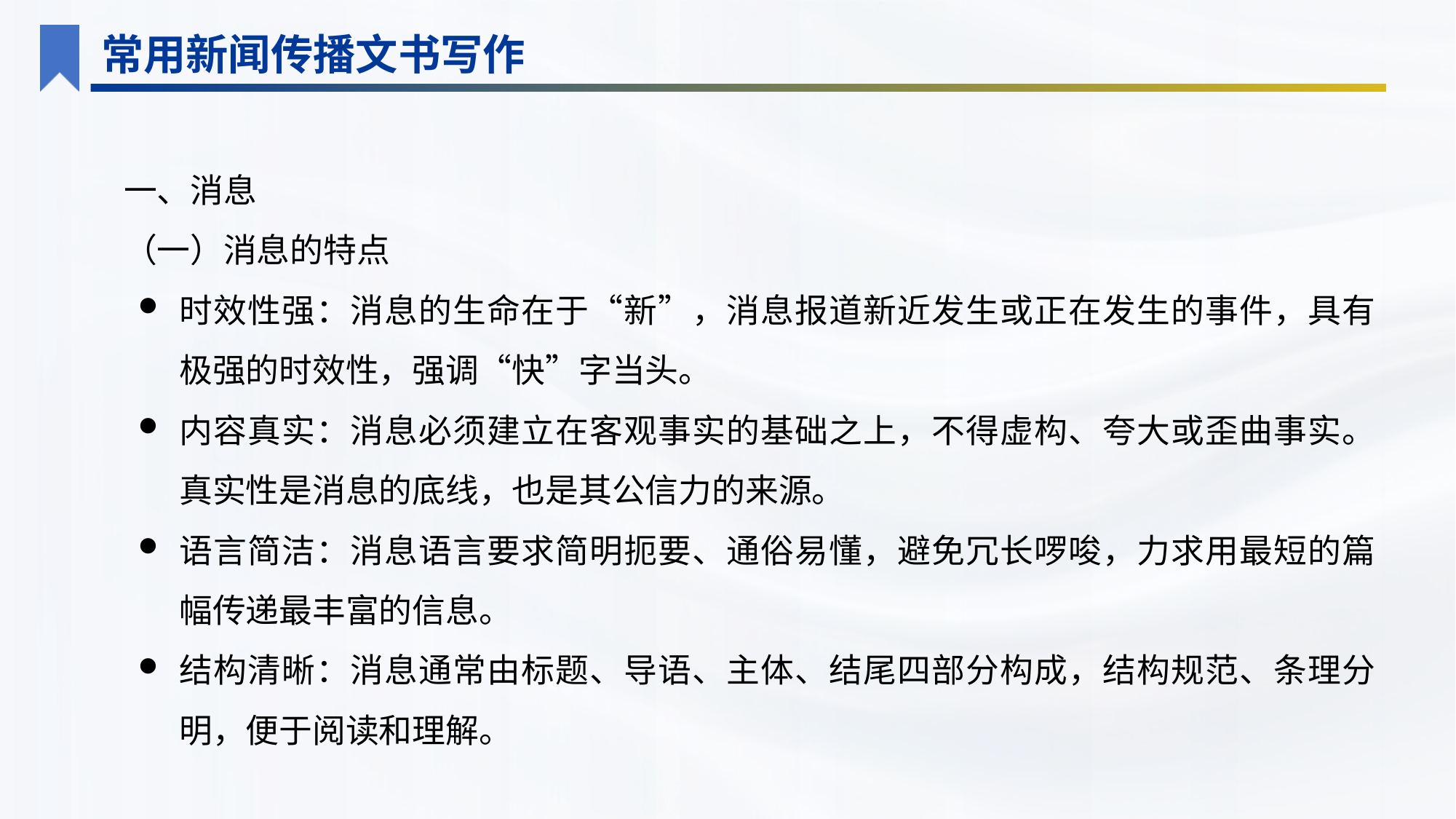

常用新闻传播文书写作
一、消息
（一）消息的特点
时效性强：消息的生命在于“新”，消息报道新近发生或正在发生的事件，具有极强的时效性，强调“快”字当头。
内容真实：消息必须建立在客观事实的基础之上，不得虚构、夸大或歪曲事实。真实性是消息的底线，也是其公信力的来源。
语言简洁：消息语言要求简明扼要、通俗易懂，避免冗长啰唆，力求用最短的篇幅传递最丰富的信息。
结构清晰：消息通常由标题、导语、主体、结尾四部分构成，结构规范、条理分明，便于阅读和理解。